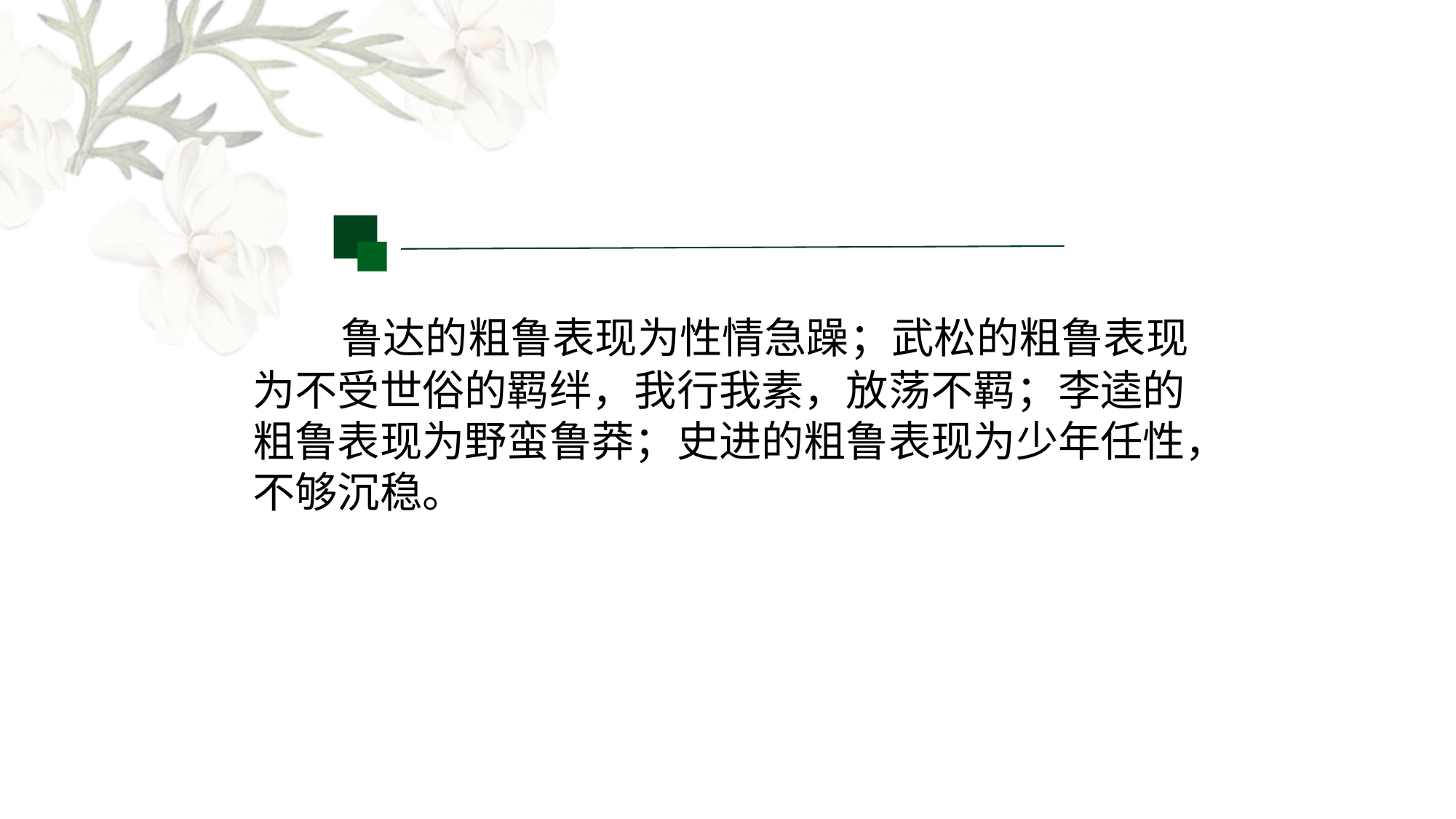

鲁达的粗鲁表现为性情急躁；武松的粗鲁表现为不受世俗的羁绊，我行我素，放荡不羁；李逵的粗鲁表现为野蛮鲁莽；史进的粗鲁表现为少年任性，不够沉稳。